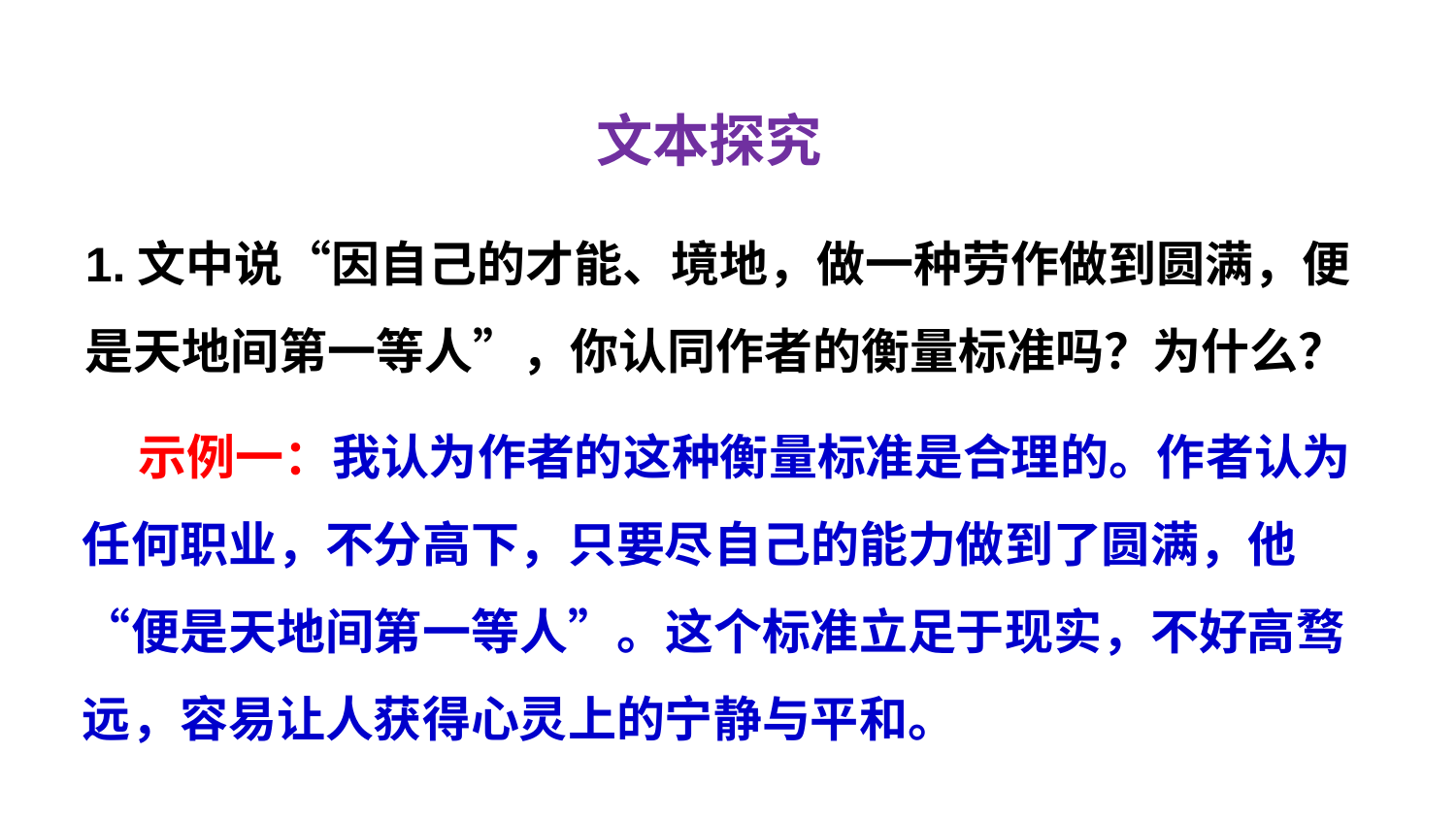

文本探究
1.文中说“因自己的才能、境地，做一种劳作做到圆满，便是天地间第一等人”，你认同作者的衡量标准吗？为什么？
    示例一：我认为作者的这种衡量标准是合理的。作者认为任何职业，不分高下，只要尽自己的能力做到了圆满，他“便是天地间第一等人”。这个标准立足于现实，不好高骛远，容易让人获得心灵上的宁静与平和。